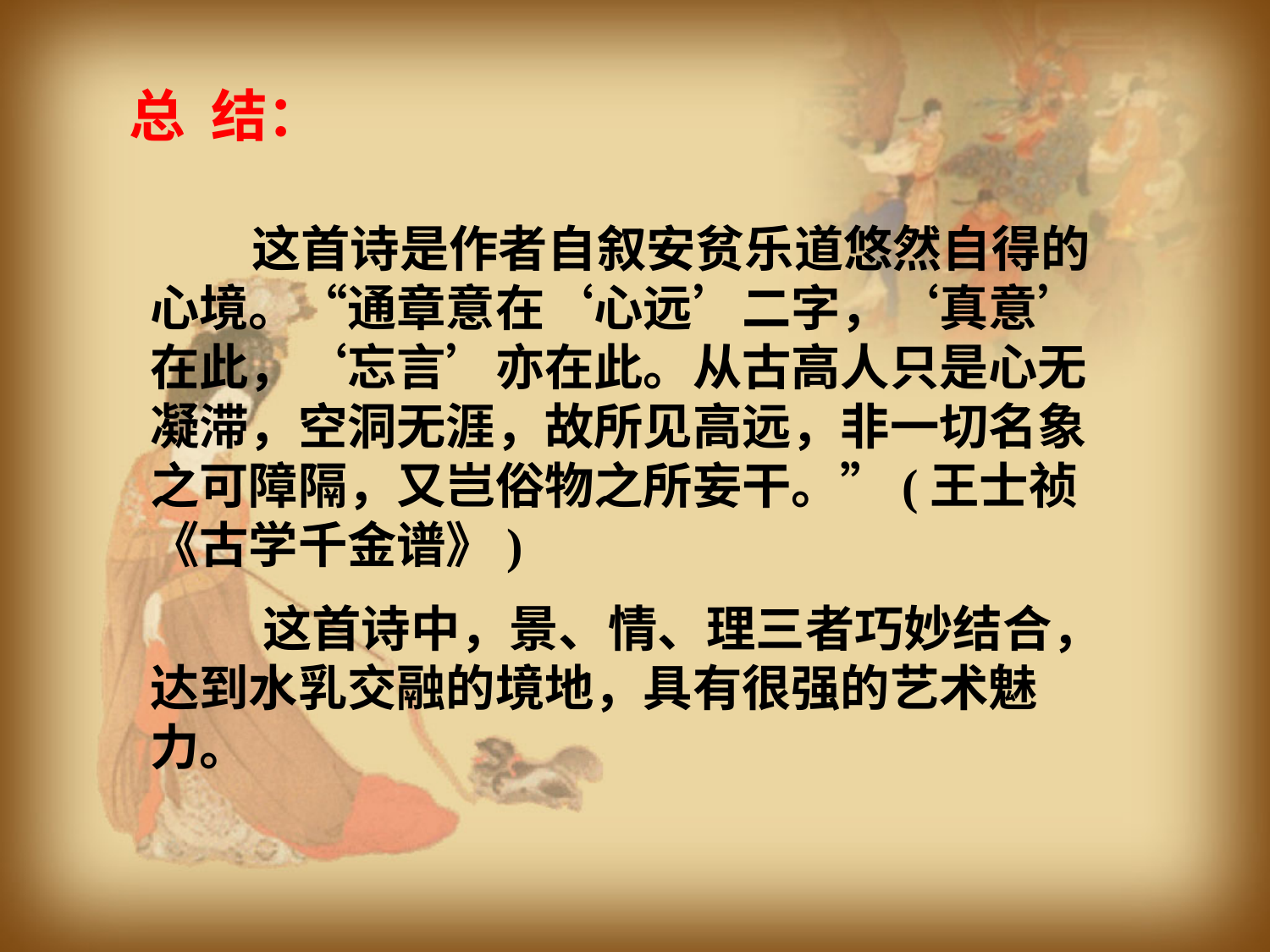

总  结：
        这首诗是作者自叙安贫乐道悠然自得的心境。“通章意在‘心远’二字，‘真意’在此，‘忘言’亦在此。从古高人只是心无凝滞，空洞无涯，故所见高远，非一切名象之可障隔，又岂俗物之所妄干。”(王士祯《古学千金谱》)
         这首诗中，景、情、理三者巧妙结合，达到水乳交融的境地，具有很强的艺术魅力。